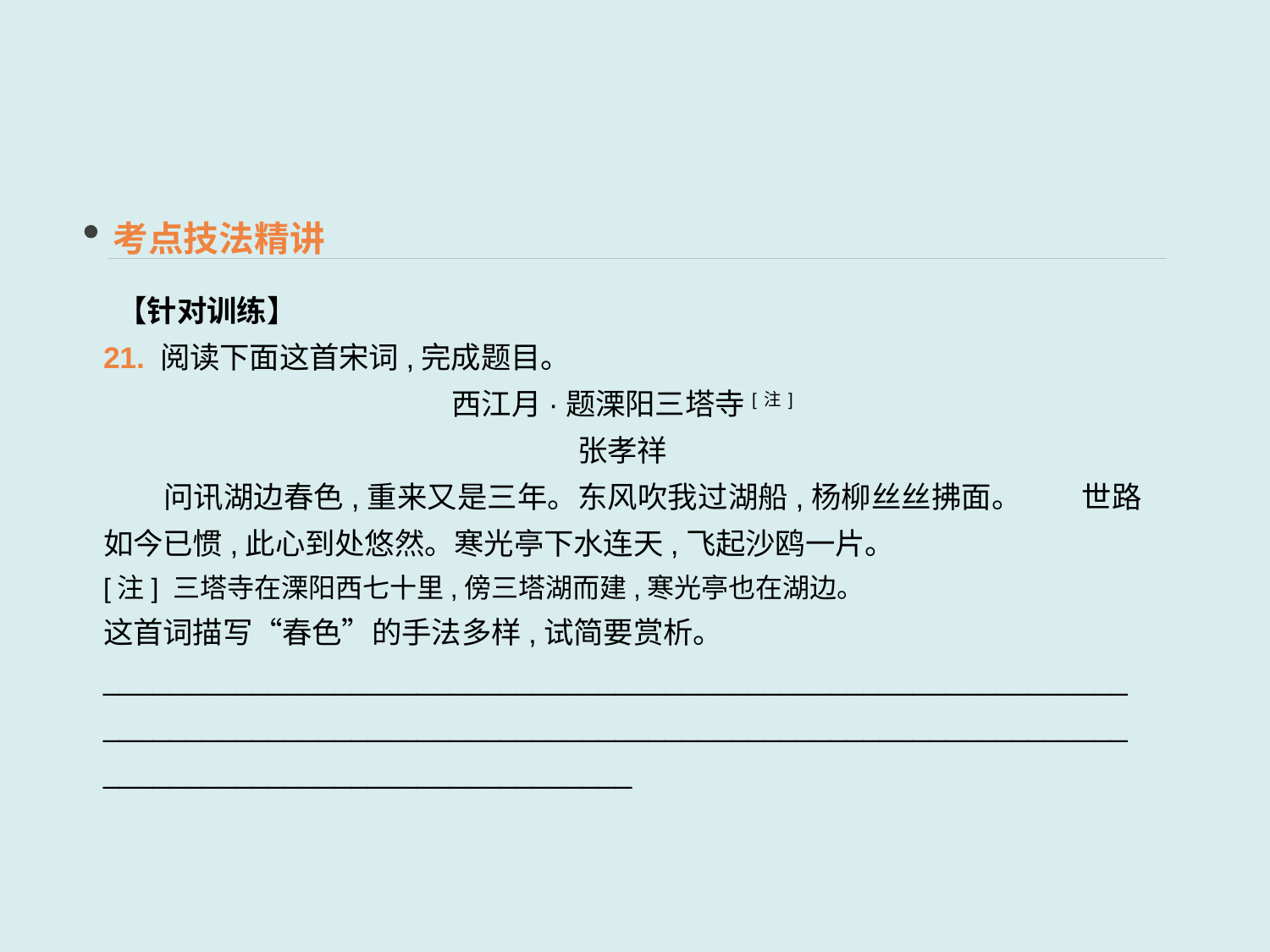

考点技法精讲

 【针对训练】
21. 阅读下面这首宋词,完成题目。
西江月·题溧阳三塔寺[注]
张孝祥
　　问讯湖边春色,重来又是三年。东风吹我过湖船,杨柳丝丝拂面。　　世路如今已惯,此心到处悠然。寒光亭下水连天,飞起沙鸥一片。
[注] 三塔寺在溧阳西七十里,傍三塔湖而建,寒光亭也在湖边。
这首词描写“春色”的手法多样,试简要赏析。
____________________________________________________________________________________________________________________________________________________________